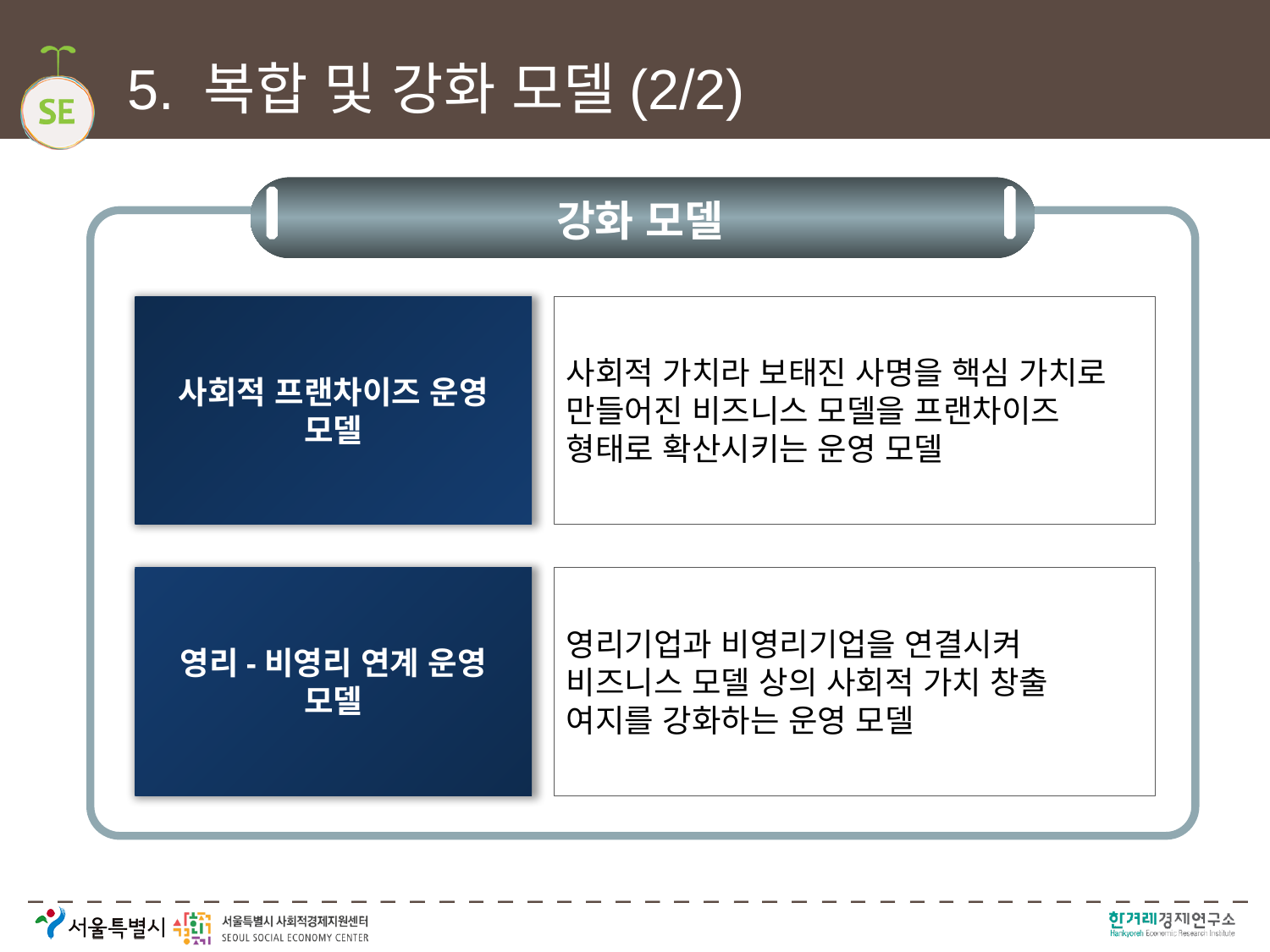

# 5. 복합 및 강화 모델(2/2)

강화 모델

사회적 프랜차이즈 운영 모델
사회적 가치라 보태진 사명을 핵심 가치로 만들어진 비즈니스 모델을 프랜차이즈 형태로 확산시키는 운영 모델
영리-비영리 연계 운영 모델
영리기업과 비영리기업을 연결시켜 비즈니스 모델 상의 사회적 가치 창출 여지를 강화하는 운영 모델